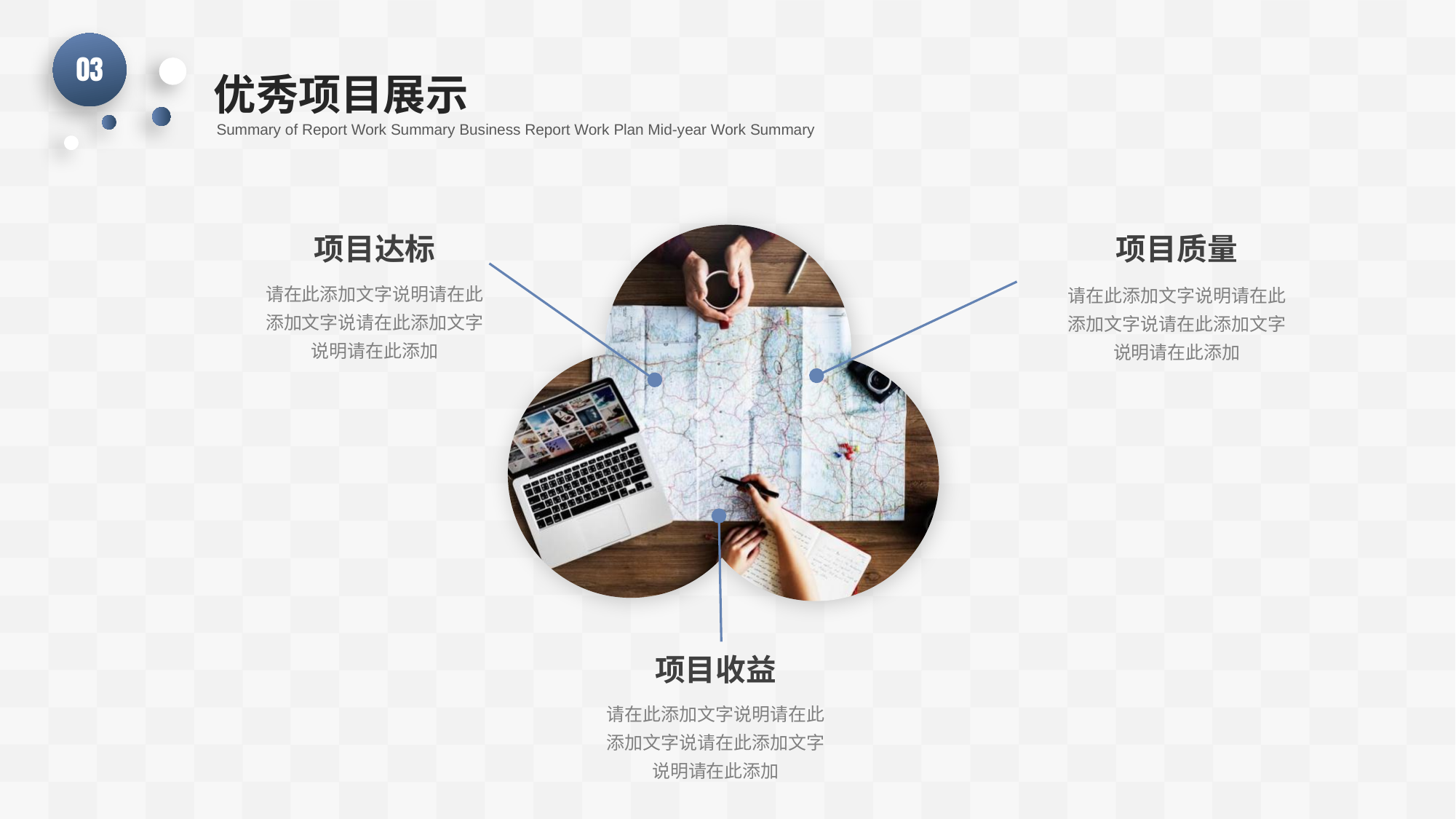

03

优秀项目展示

Summary of Report Work Summary Business Report Work Plan Mid-year Work Summary

项目达标
请在此添加文字说明请在此添加文字说请在此添加文字说明请在此添加

项目质量
请在此添加文字说明请在此添加文字说请在此添加文字说明请在此添加

项目收益
请在此添加文字说明请在此添加文字说请在此添加文字说明请在此添加